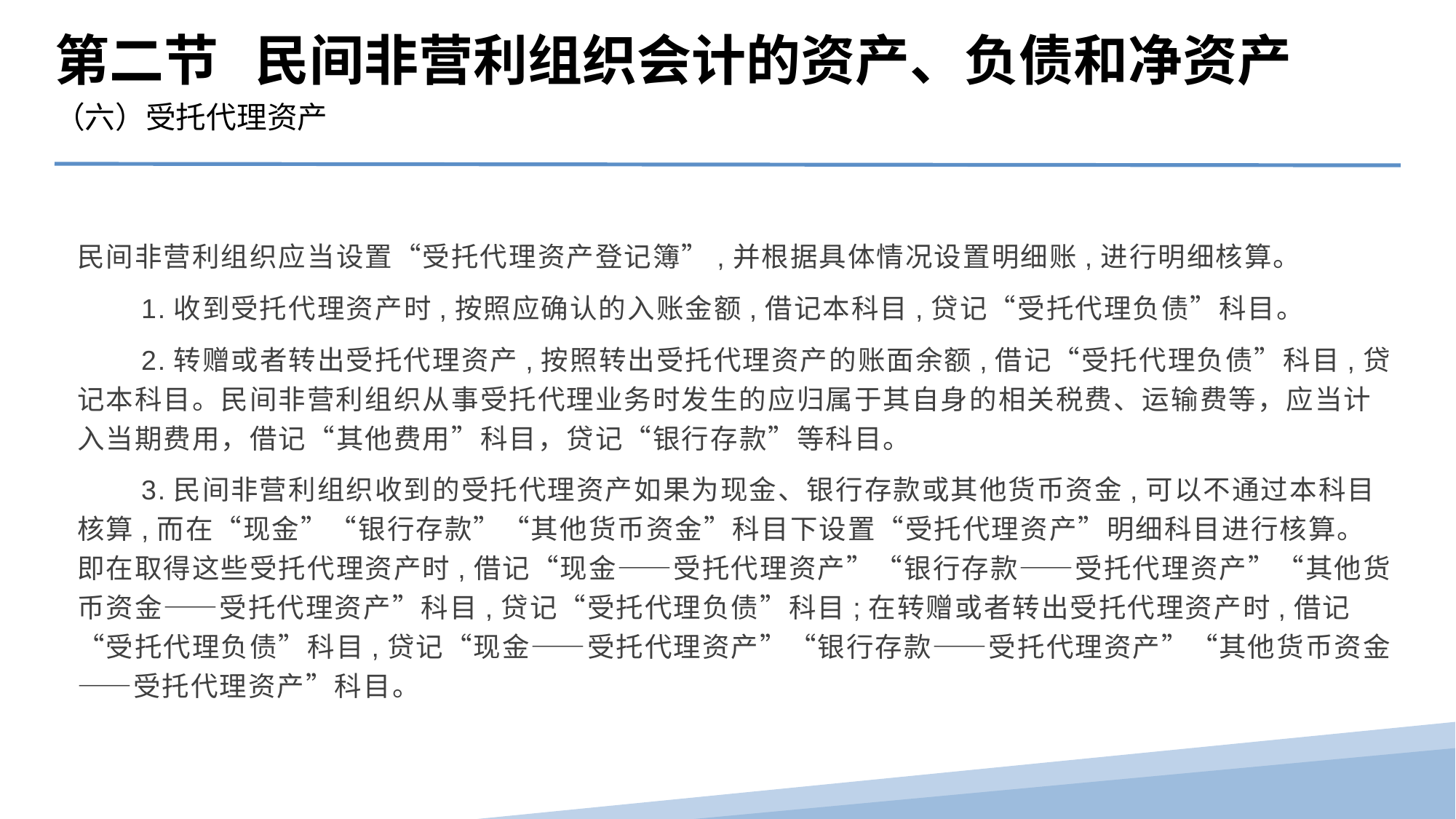

第二节   民间非营利组织会计的资产、负债和净资产
（六）受托代理资产
民间非营利组织应当设置“受托代理资产登记簿”,并根据具体情况设置明细账,进行明细核算。
　　1.收到受托代理资产时,按照应确认的入账金额,借记本科目,贷记“受托代理负债”科目。
　　2.转赠或者转出受托代理资产,按照转出受托代理资产的账面余额,借记“受托代理负债”科目,贷记本科目。民间非营利组织从事受托代理业务时发生的应归属于其自身的相关税费、运输费等，应当计入当期费用，借记“其他费用”科目，贷记“银行存款”等科目。
　　3.民间非营利组织收到的受托代理资产如果为现金、银行存款或其他货币资金,可以不通过本科目核算,而在“现金”“银行存款”“其他货币资金”科目下设置“受托代理资产”明细科目进行核算。即在取得这些受托代理资产时,借记“现金——受托代理资产”“银行存款——受托代理资产”“其他货币资金——受托代理资产”科目,贷记“受托代理负债”科目;在转赠或者转出受托代理资产时,借记“受托代理负债”科目,贷记“现金——受托代理资产”“银行存款——受托代理资产”“其他货币资金——受托代理资产”科目。